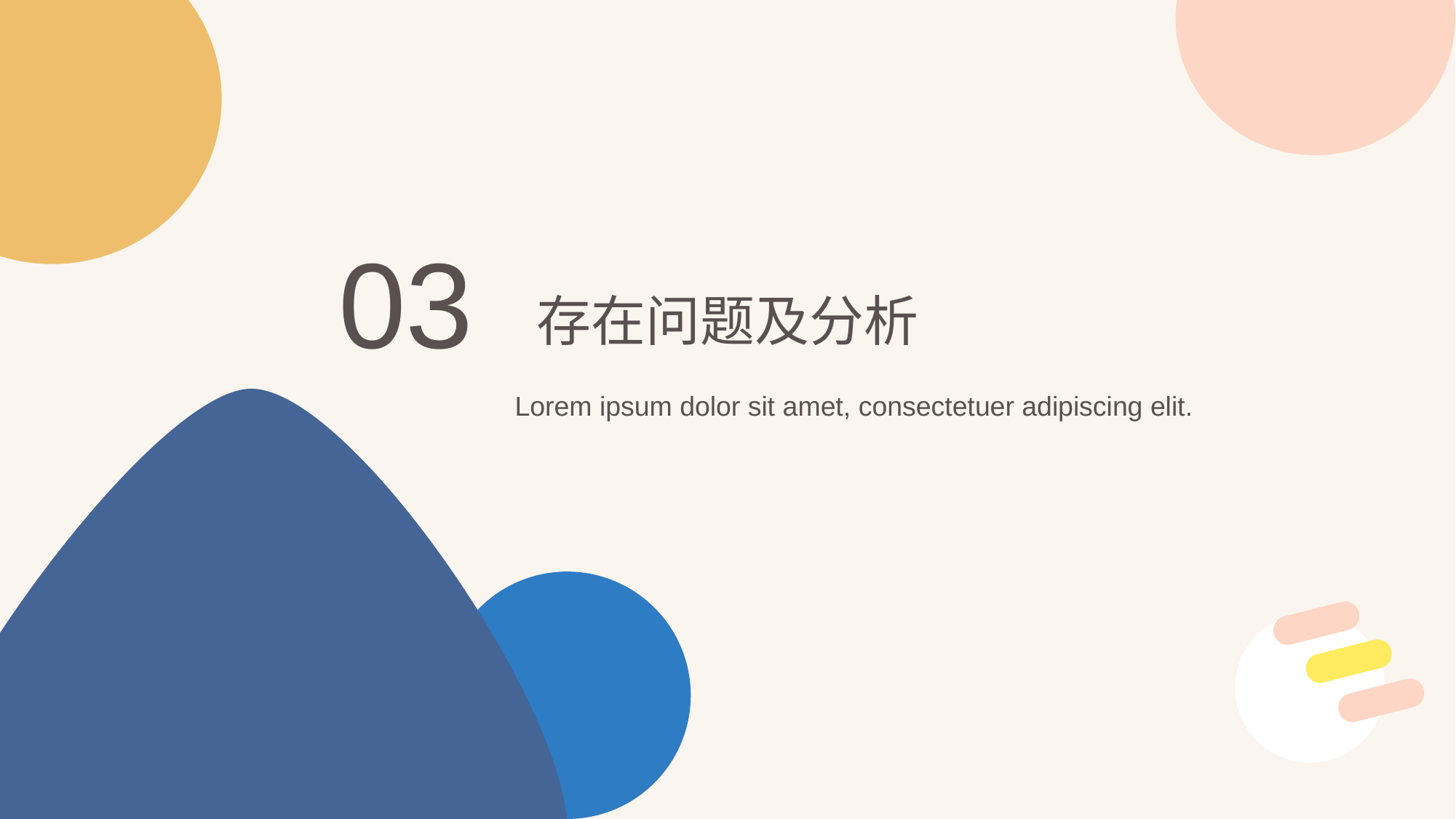

03
存在问题及分析
Lorem ipsum dolor sit amet, consectetuer adipiscing elit.